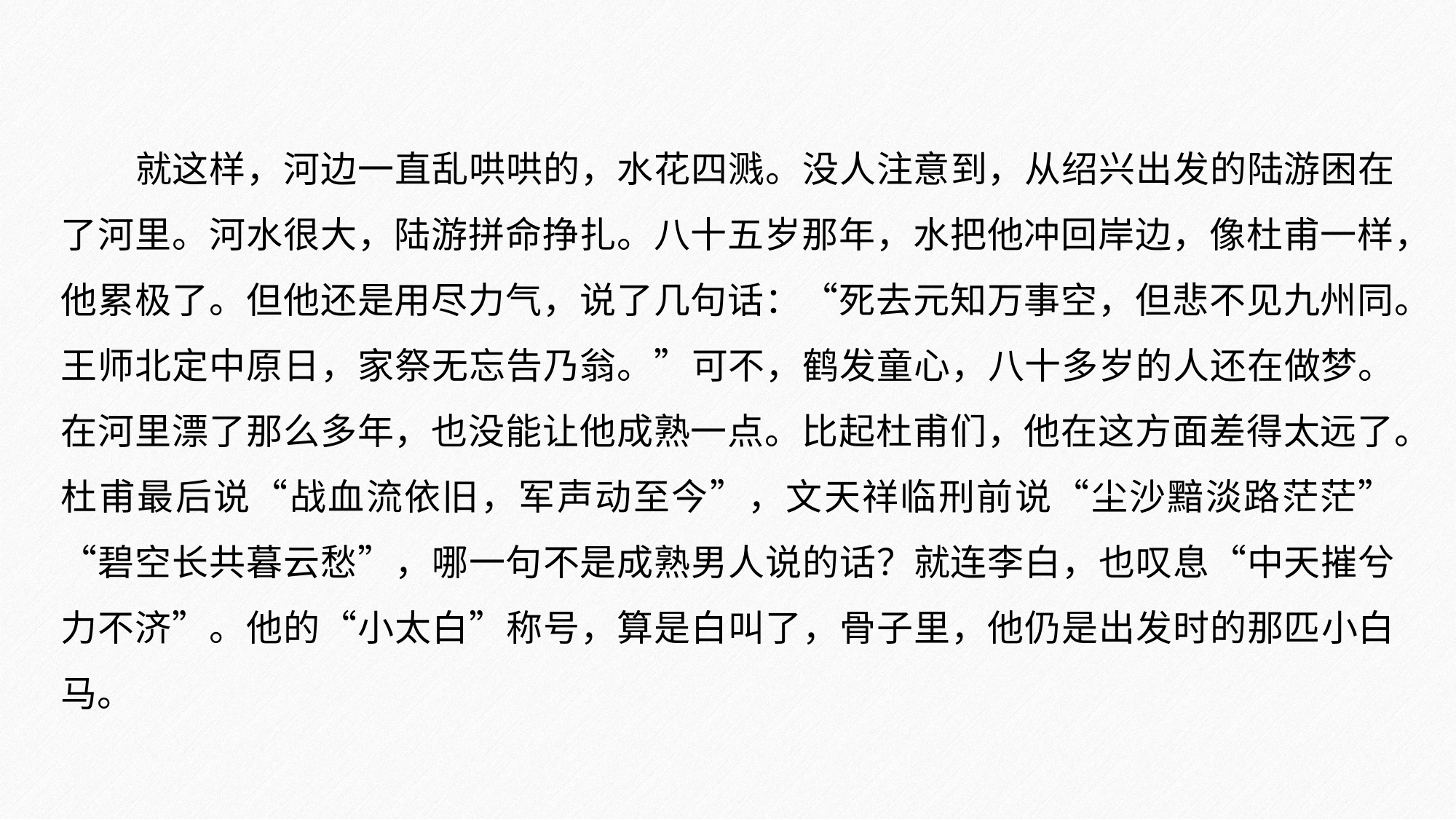

就这样，河边一直乱哄哄的，水花四溅。没人注意到，从绍兴出发的陆游困在了河里。河水很大，陆游拼命挣扎。八十五岁那年，水把他冲回岸边，像杜甫一样，他累极了。但他还是用尽力气，说了几句话：“死去元知万事空，但悲不见九州同。王师北定中原日，家祭无忘告乃翁。”可不，鹤发童心，八十多岁的人还在做梦。在河里漂了那么多年，也没能让他成熟一点。比起杜甫们，他在这方面差得太远了。杜甫最后说“战血流依旧，军声动至今”，文天祥临刑前说“尘沙黯淡路茫茫”“碧空长共暮云愁”，哪一句不是成熟男人说的话？就连李白，也叹息“中天摧兮力不济”。他的“小太白”称号，算是白叫了，骨子里，他仍是出发时的那匹小白马。